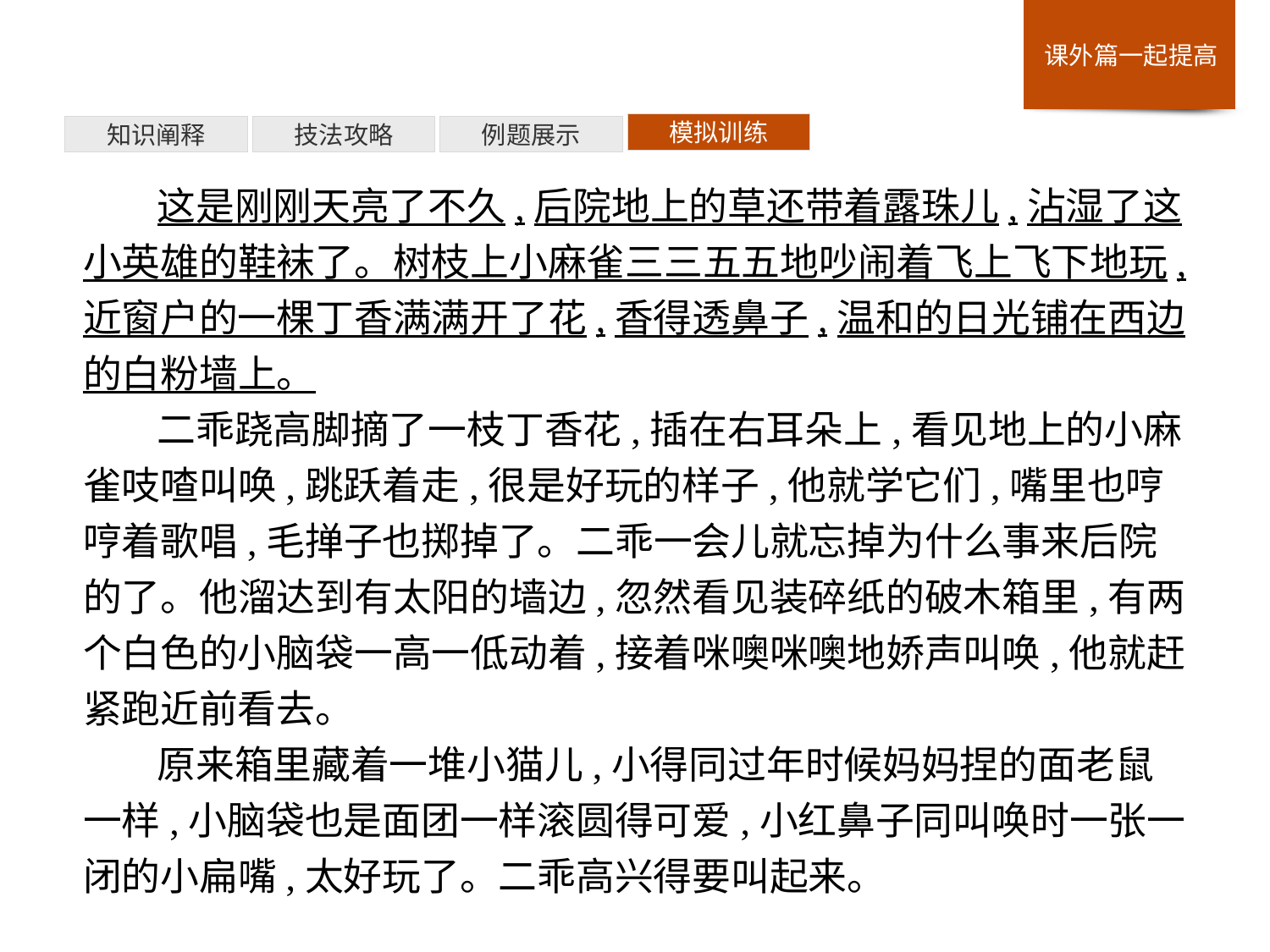

模拟训练
例题展示
技法攻略
知识阐释
这是刚刚天亮了不久,后院地上的草还带着露珠儿,沾湿了这小英雄的鞋袜了。树枝上小麻雀三三五五地吵闹着飞上飞下地玩,近窗户的一棵丁香满满开了花,香得透鼻子,温和的日光铺在西边的白粉墙上。
二乖跷高脚摘了一枝丁香花,插在右耳朵上,看见地上的小麻雀吱喳叫唤,跳跃着走,很是好玩的样子,他就学它们,嘴里也哼哼着歌唱,毛掸子也掷掉了。二乖一会儿就忘掉为什么事来后院的了。他溜达到有太阳的墙边,忽然看见装碎纸的破木箱里,有两个白色的小脑袋一高一低动着,接着咪噢咪噢地娇声叫唤,他就赶紧跑近前看去。
原来箱里藏着一堆小猫儿,小得同过年时候妈妈捏的面老鼠一样,小脑袋也是面团一样滚圆得可爱,小红鼻子同叫唤时一张一闭的小扁嘴,太好玩了。二乖高兴得要叫起来。